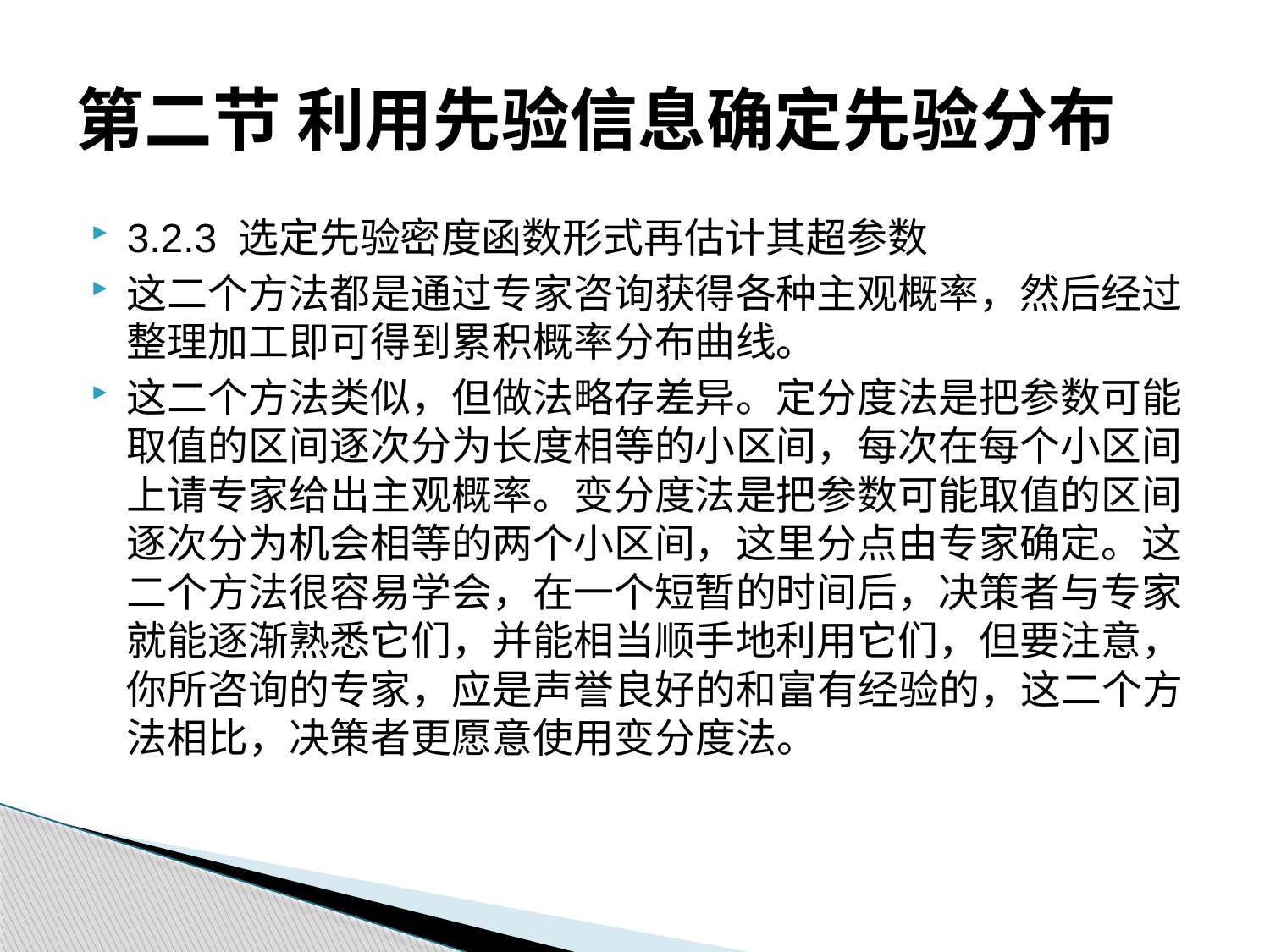

# 第二节 利用先验信息确定先验分布
3.2.3 选定先验密度函数形式再估计其超参数
这二个方法都是通过专家咨询获得各种主观概率，然后经过整理加工即可得到累积概率分布曲线。
这二个方法类似，但做法略存差异。定分度法是把参数可能取值的区间逐次分为长度相等的小区间，每次在每个小区间上请专家给出主观概率。变分度法是把参数可能取值的区间逐次分为机会相等的两个小区间，这里分点由专家确定。这二个方法很容易学会，在一个短暂的时间后，决策者与专家就能逐渐熟悉它们，并能相当顺手地利用它们，但要注意，你所咨询的专家，应是声誉良好的和富有经验的，这二个方法相比，决策者更愿意使用变分度法。